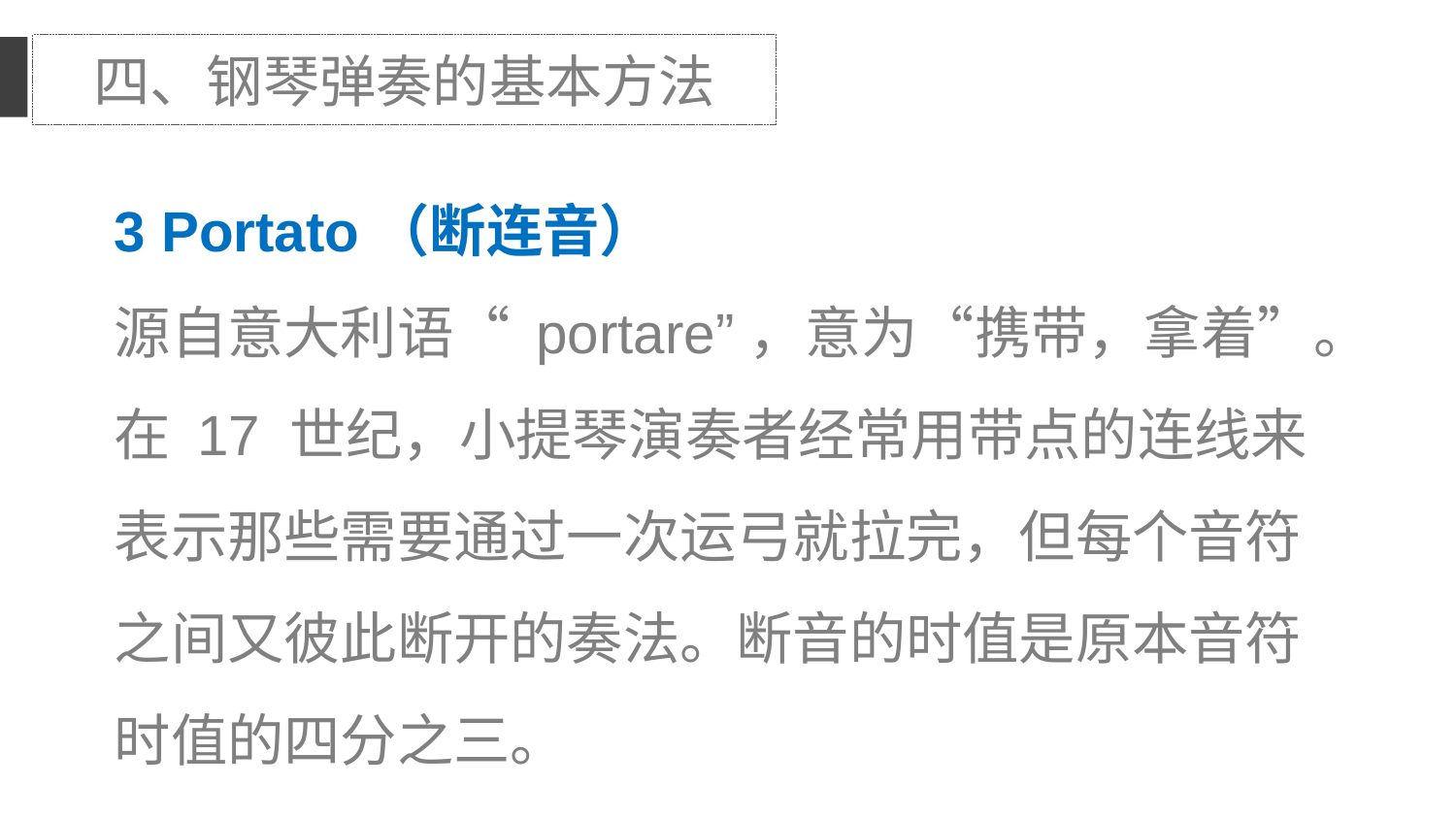

四、钢琴弹奏的基本方法
3 Portato（断连音）
源自意大利语“ portare”，意为“携带，拿着”。在 17 世纪，小提琴演奏者经常用带点的连线来表示那些需要通过一次运弓就拉完，但每个音符之间又彼此断开的奏法。断音的时值是原本音符时值的四分之三。